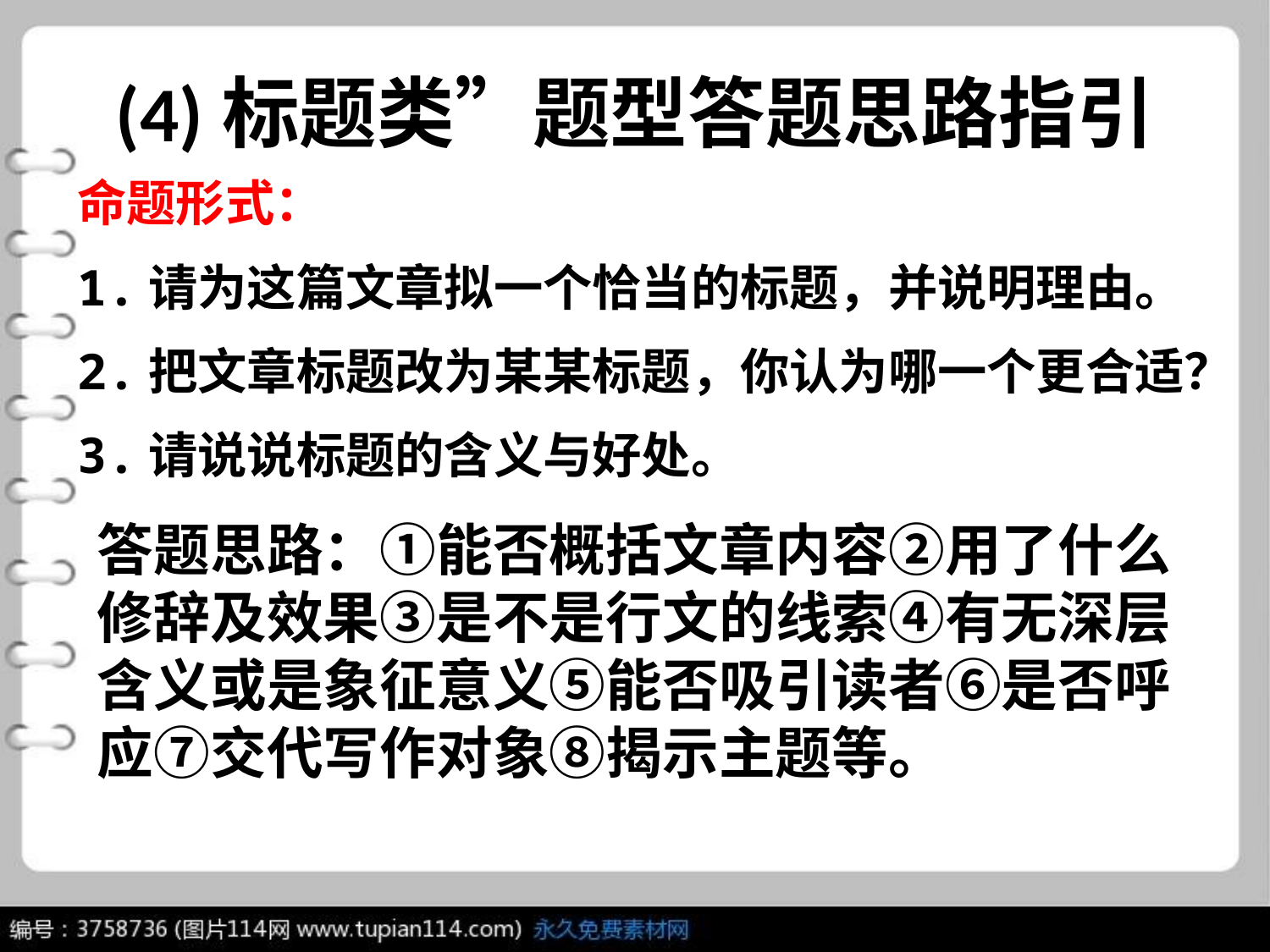

# (4)标题类”题型答题思路指引
命题形式：
1.请为这篇文章拟一个恰当的标题，并说明理由。
2.把文章标题改为某某标题，你认为哪一个更合适？
3.请说说标题的含义与好处。
答题思路：①能否概括文章内容②用了什么修辞及效果③是不是行文的线索④有无深层含义或是象征意义⑤能否吸引读者⑥是否呼应⑦交代写作对象⑧揭示主题等。